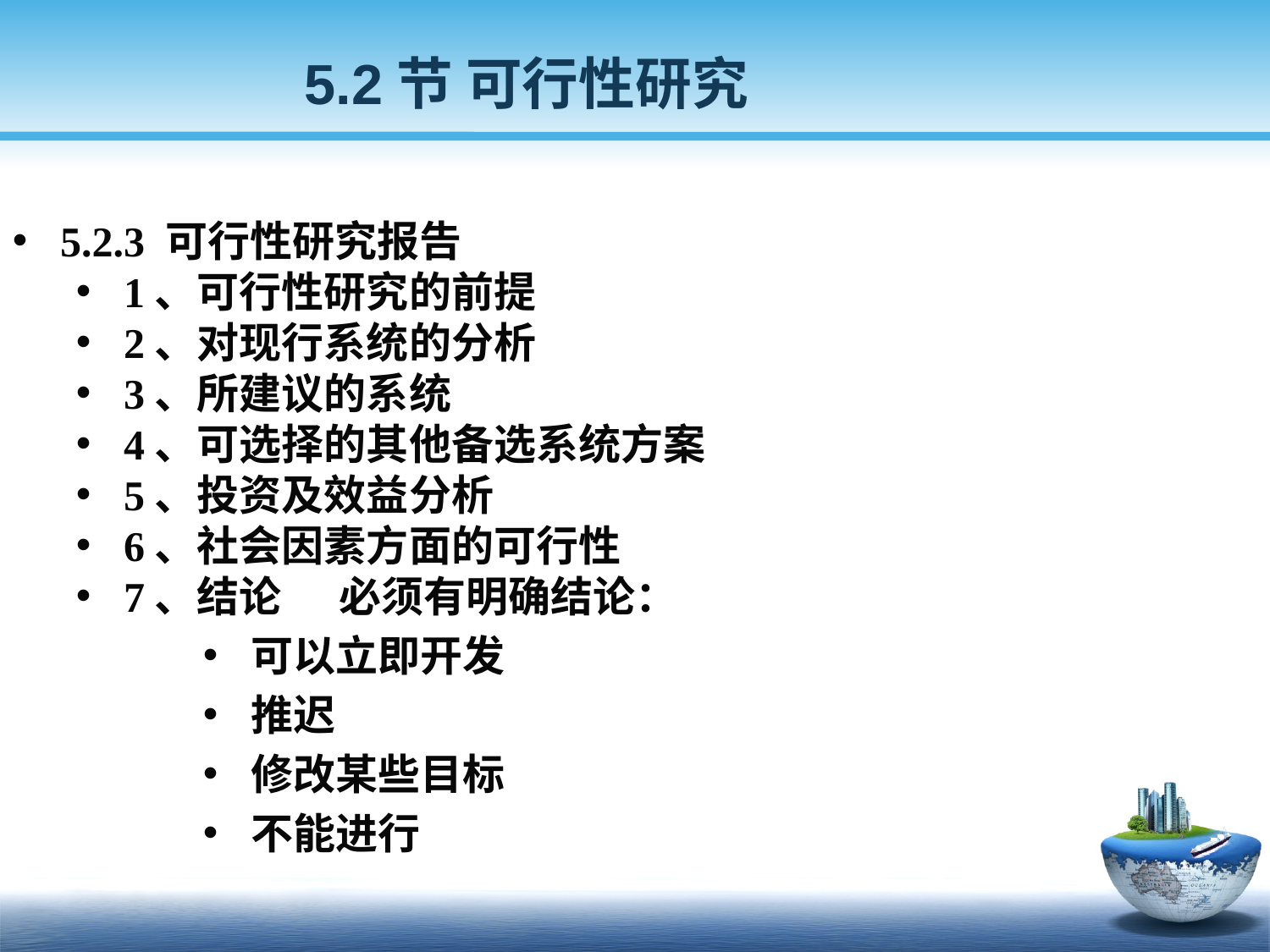

5.2节 可行性研究
5.2.3 可行性研究报告
1、可行性研究的前提
2、对现行系统的分析
3、所建议的系统
4、可选择的其他备选系统方案
5、投资及效益分析
6、社会因素方面的可行性
7、结论      必须有明确结论：
可以立即开发
推迟
修改某些目标
不能进行